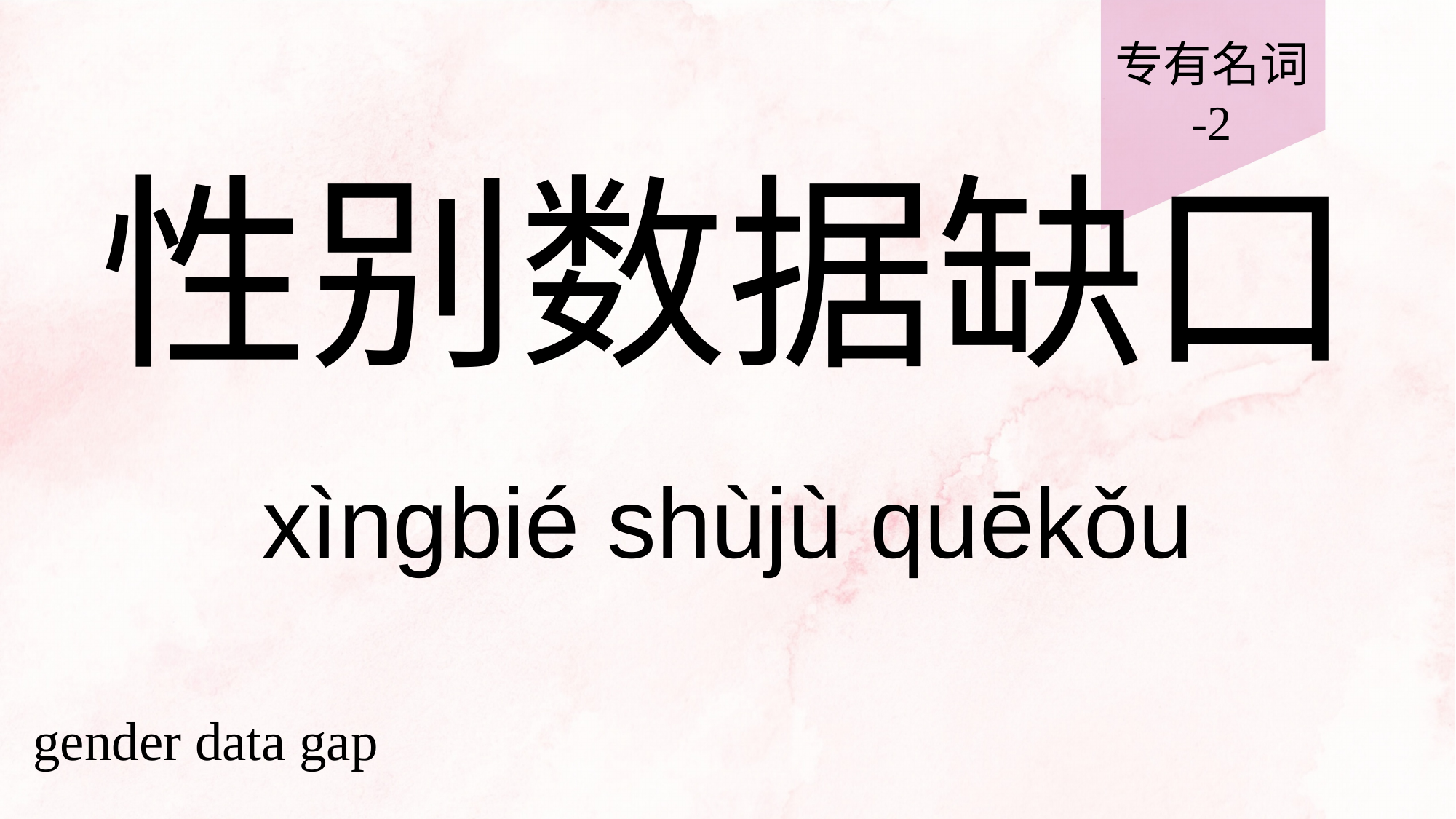

专有名词
-2
# 性别数据缺口
xìngbié shùjù quēkǒu
gender data gap